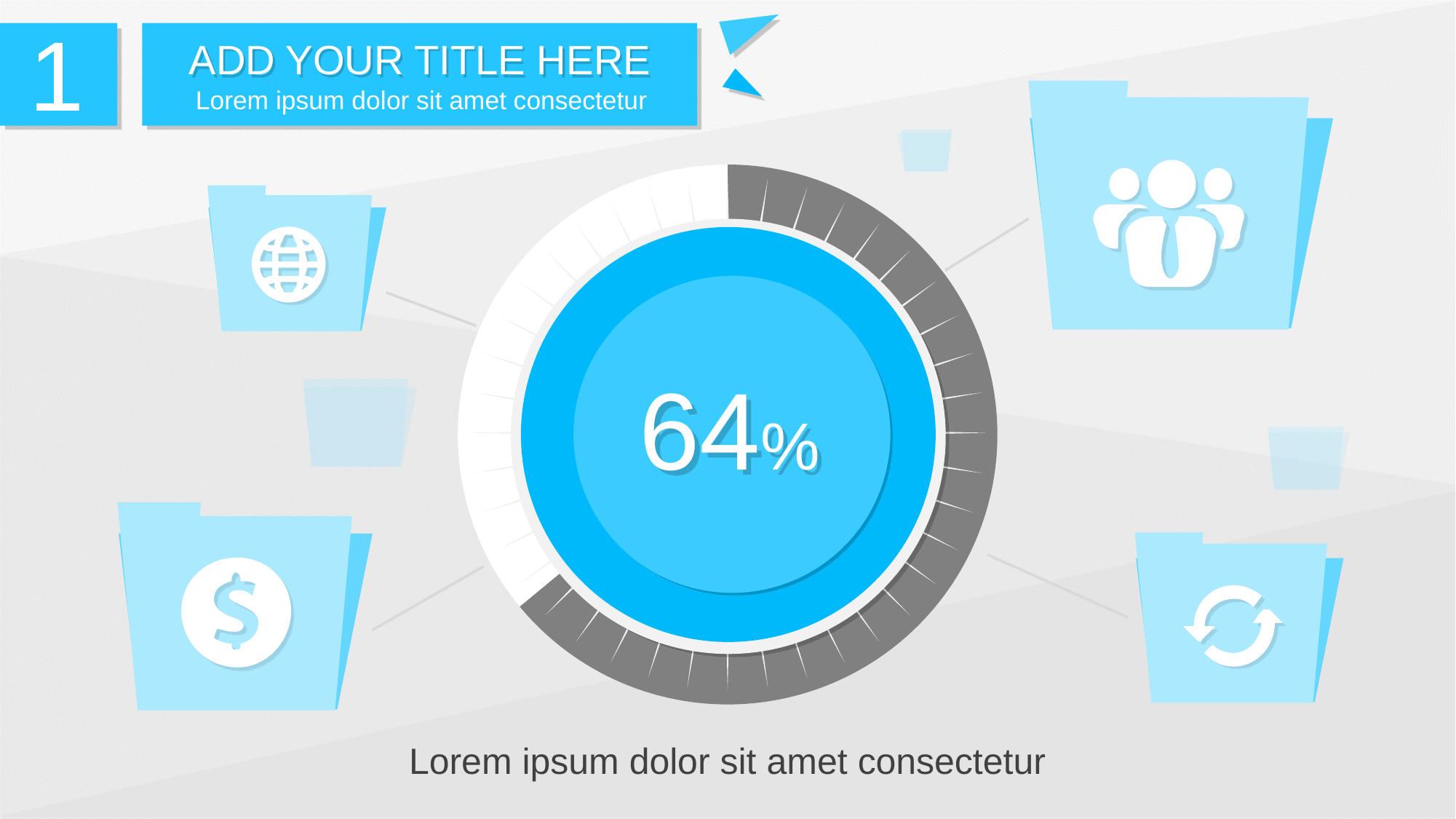

1

ADD YOUR TITLE HERE

Lorem ipsum dolor sit amet consectetur

### Chart

| Category | 数据 |
|---|---|
| 第一季度 | 6.4 |
| 第二季度 | 3.6 |

64%

Lorem ipsum dolor sit amet consectetur